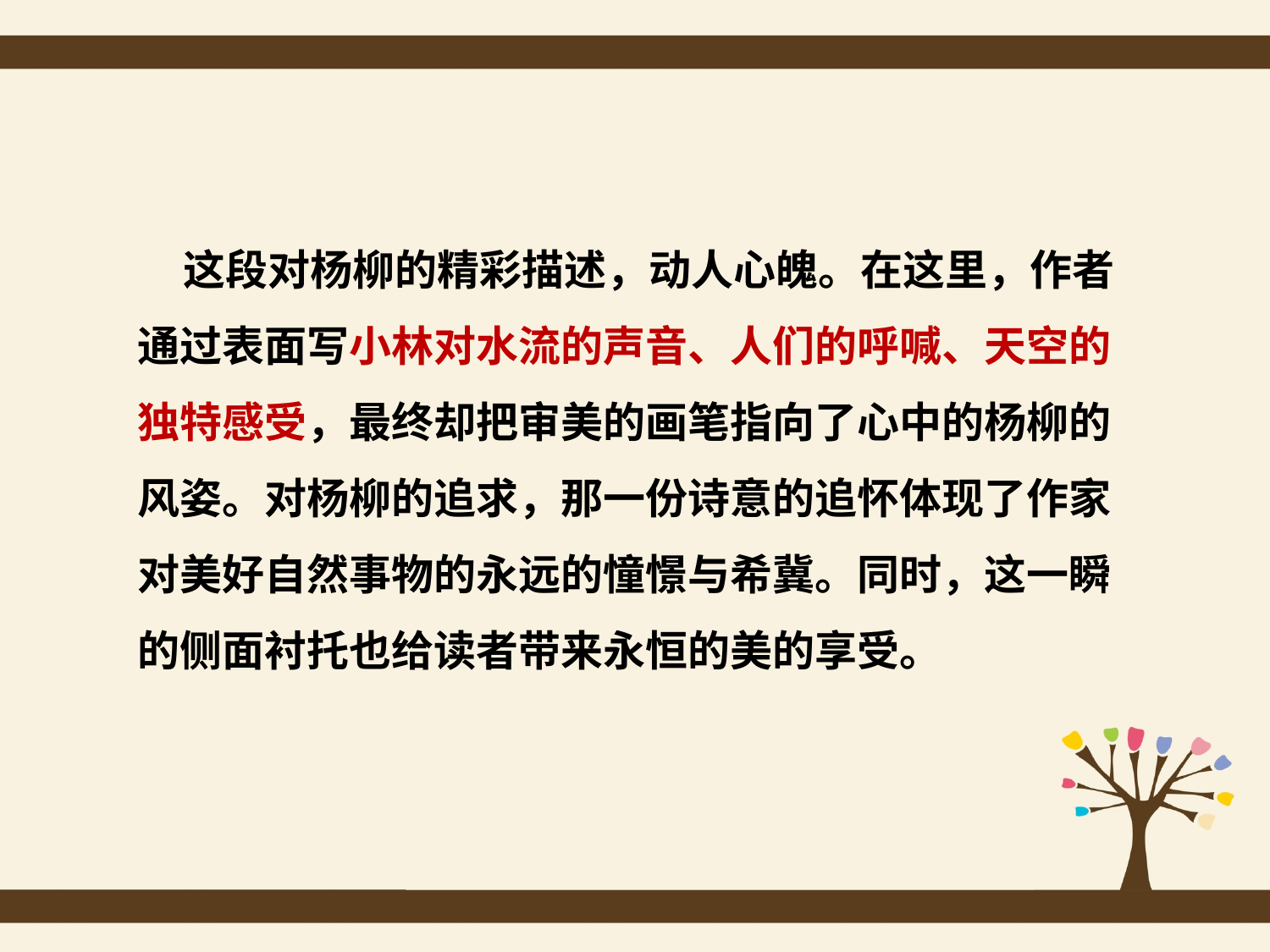

这段对杨柳的精彩描述，动人心魄。在这里，作者通过表面写小林对水流的声音、人们的呼喊、天空的独特感受，最终却把审美的画笔指向了心中的杨柳的风姿。对杨柳的追求，那一份诗意的追怀体现了作家对美好自然事物的永远的憧憬与希冀。同时，这一瞬的侧面衬托也给读者带来永恒的美的享受。